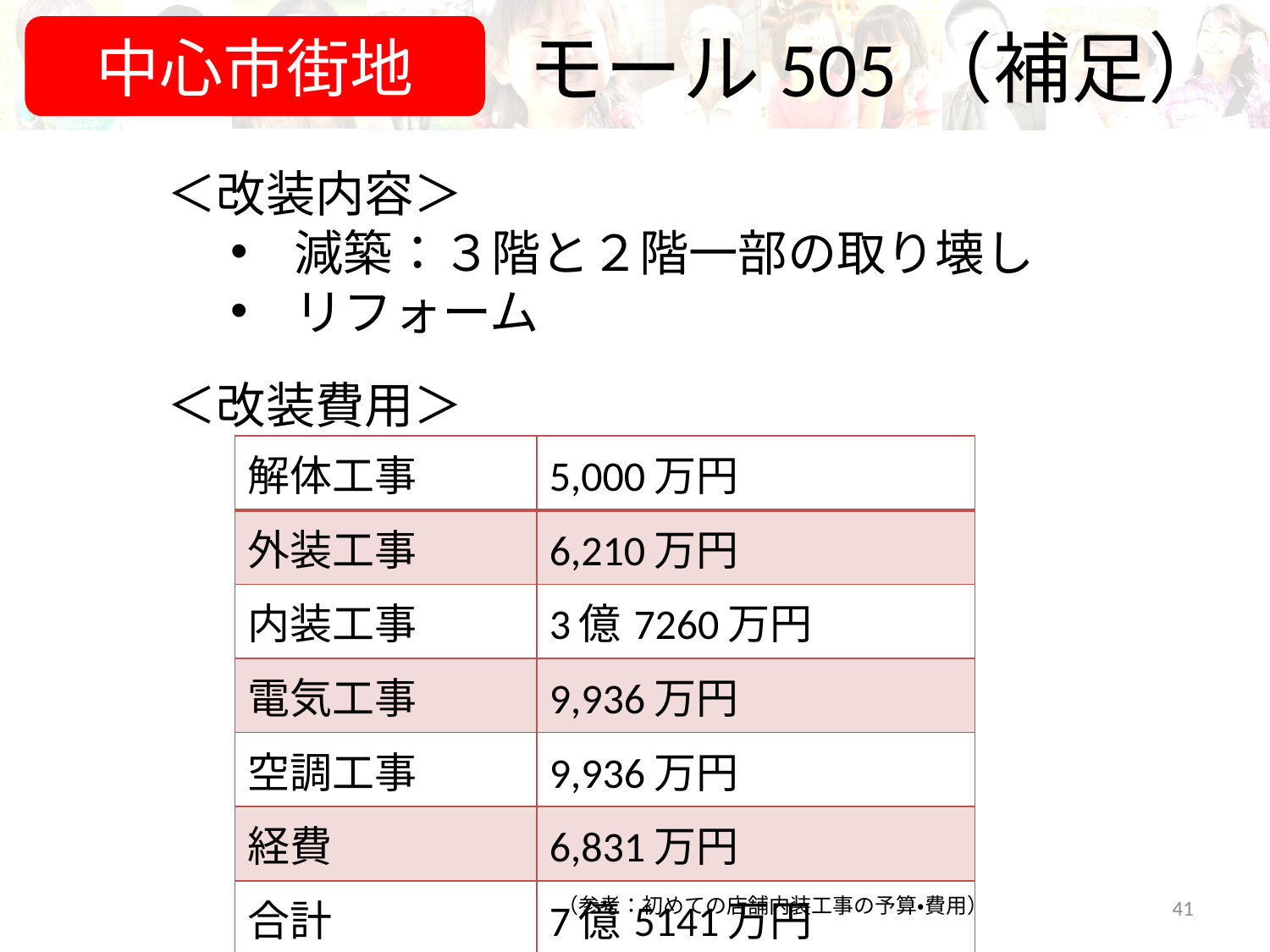

# モール505（補足）
中心市街地
＜改装内容＞
減築：３階と２階一部の取り壊し
リフォーム

＜改装費用＞
| 解体工事 | 5,000万円 |
| --- | --- |
| 外装工事 | 6,210万円 |
| 内装工事 | 3億7260万円 |
| 電気工事 | 9,936万円 |
| 空調工事 | 9,936万円 |
| 経費 | 6,831万円 |
| 合計 | 7億5141万円 |
41
（参考：初めての店舗内装工事の予算・費用）